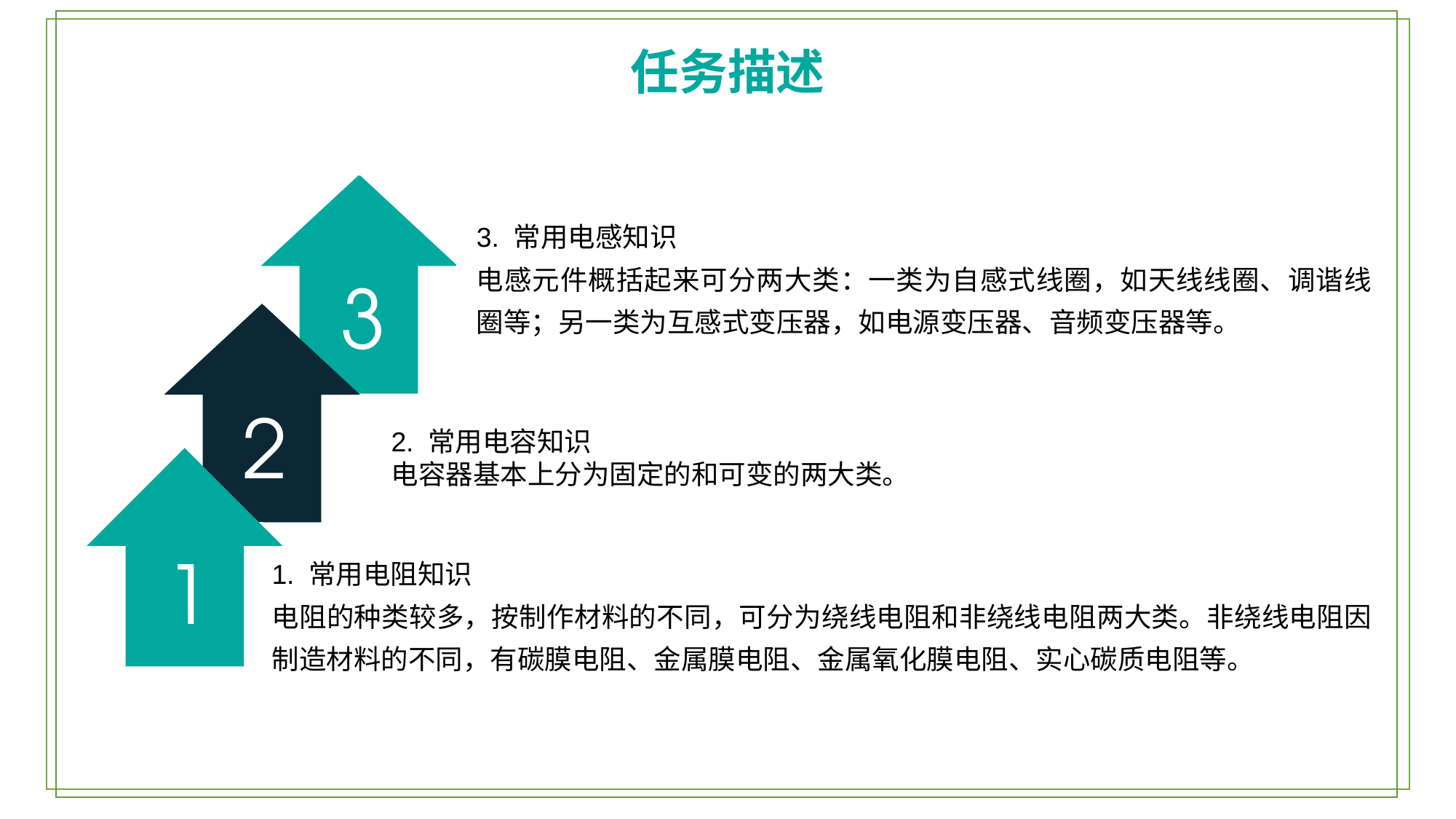

任务描述

3
3. 常用电感知识
电感元件概括起来可分两大类：一类为自感式线圈，如天线线圈、调谐线圈等；另一类为互感式变压器，如电源变压器、音频变压器等。

2
2. 常用电容知识
电容器基本上分为固定的和可变的两大类。

1
1. 常用电阻知识
电阻的种类较多，按制作材料的不同，可分为绕线电阻和非绕线电阻两大类。非绕线电阻因制造材料的不同，有碳膜电阻、金属膜电阻、金属氧化膜电阻、实心碳质电阻等。